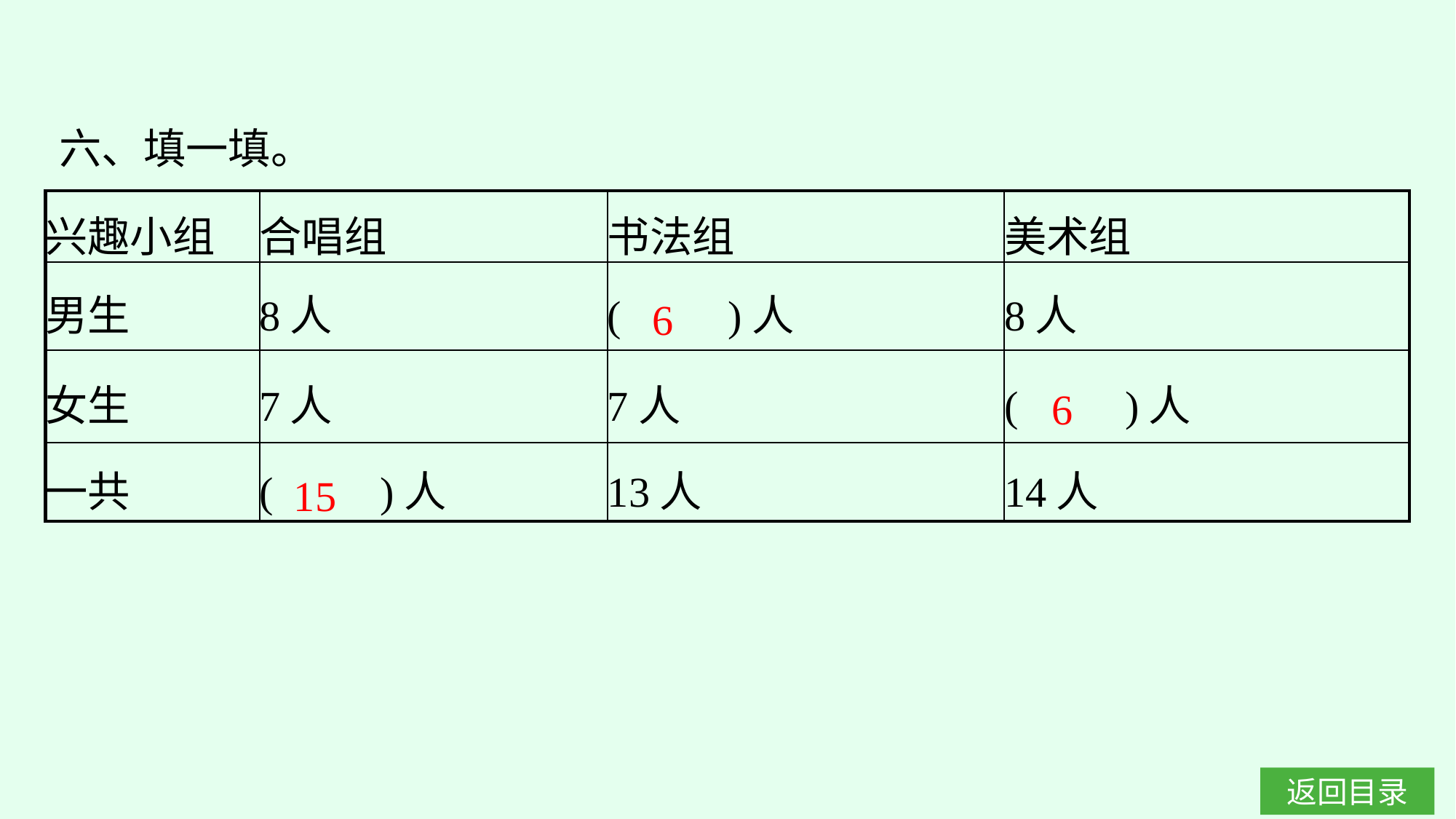

六、填一填。
| 兴趣小组 | 合唱组 | 书法组 | 美术组 |
| --- | --- | --- | --- |
| 男生 | 8人 | (　　)人 | 8人 |
| 女生 | 7人 | 7人 | (　　)人 |
| 一共 | (　　)人 | 13人 | 14人 |
6
6
15